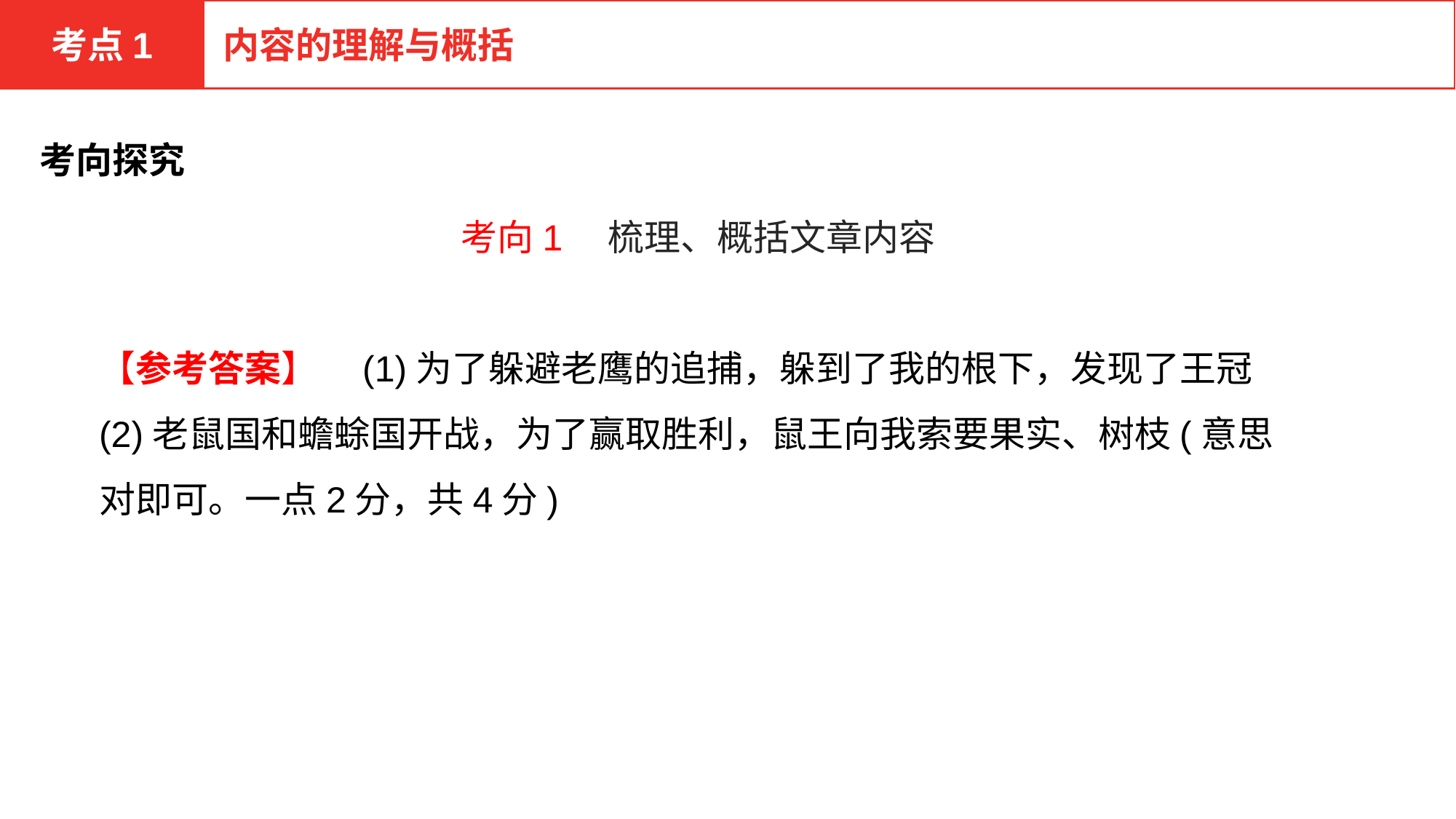

考点1
内容的理解与概括
考向探究
考向1　梳理、概括文章内容

【参考答案】　(1)为了躲避老鹰的追捕，躲到了我的根下，发现了王冠　(2)老鼠国和蟾蜍国开战，为了赢取胜利，鼠王向我索要果实、树枝(意思对即可。一点2分，共4分)